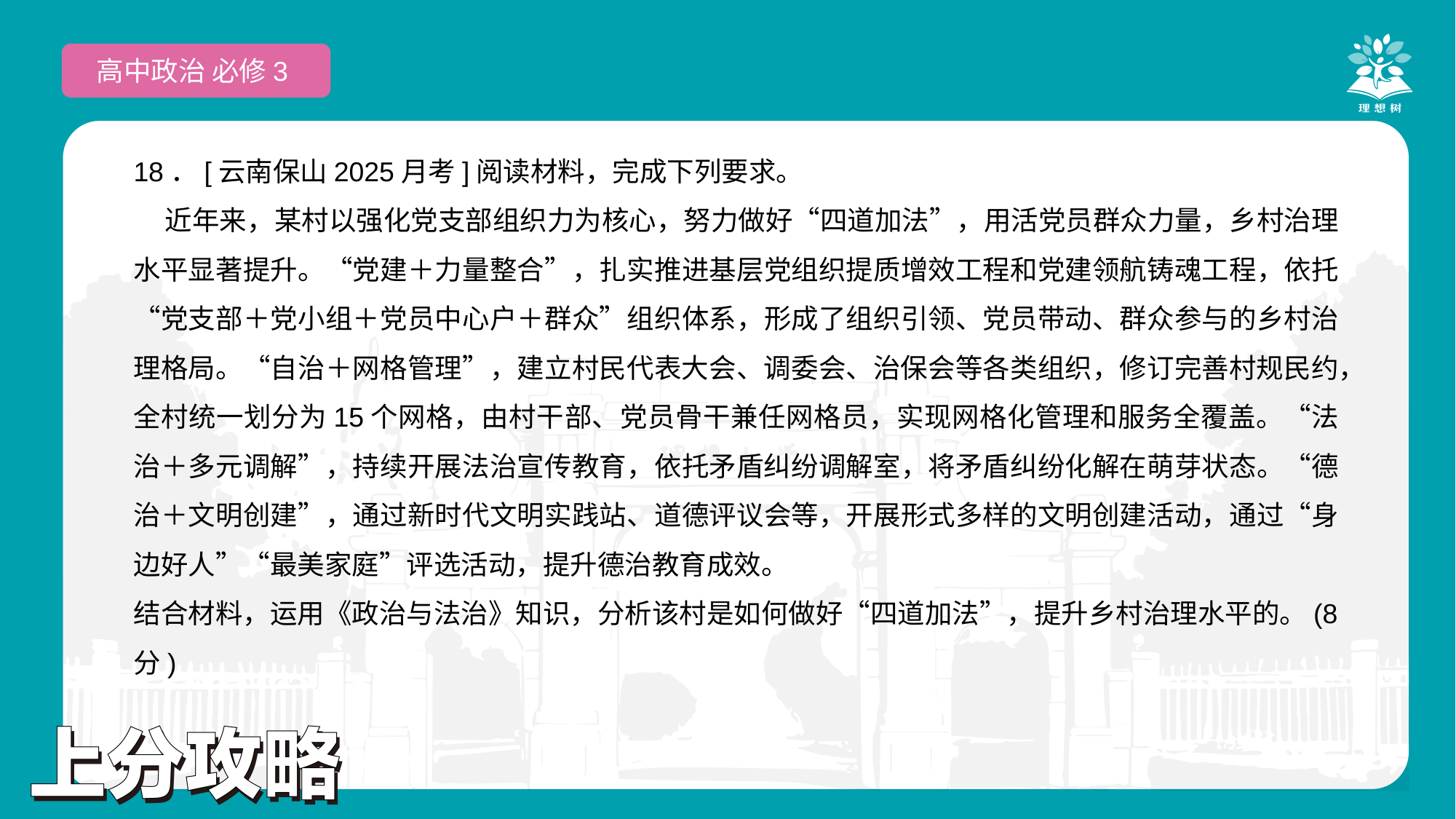

高中政治 必修3
18．[云南保山2025月考]阅读材料，完成下列要求。
    近年来，某村以强化党支部组织力为核心，努力做好“四道加法”，用活党员群众力量，乡村治理水平显著提升。“党建＋力量整合”，扎实推进基层党组织提质增效工程和党建领航铸魂工程，依托“党支部＋党小组＋党员中心户＋群众”组织体系，形成了组织引领、党员带动、群众参与的乡村治理格局。“自治＋网格管理”，建立村民代表大会、调委会、治保会等各类组织，修订完善村规民约，全村统一划分为15个网格，由村干部、党员骨干兼任网格员，实现网格化管理和服务全覆盖。“法治＋多元调解”，持续开展法治宣传教育，依托矛盾纠纷调解室，将矛盾纠纷化解在萌芽状态。“德治＋文明创建”，通过新时代文明实践站、道德评议会等，开展形式多样的文明创建活动，通过“身边好人”“最美家庭”评选活动，提升德治教育成效。
结合材料，运用《政治与法治》知识，分析该村是如何做好“四道加法”，提升乡村治理水平的。(8分)